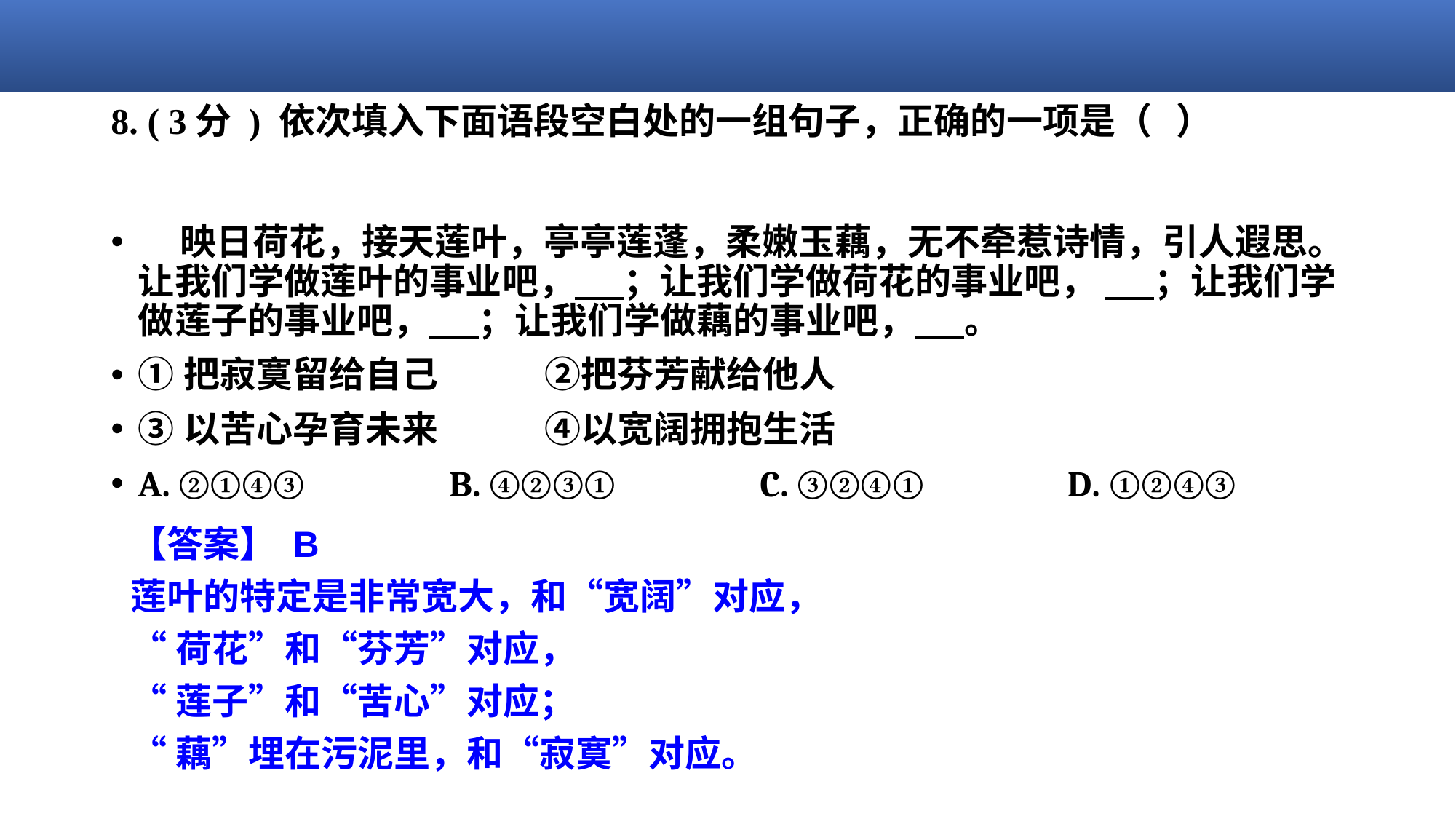

# 8. ( 3分 ) 依次填入下面语段空白处的一组句子，正确的一项是（   ）
    映日荷花，接天莲叶，亭亭莲蓬，柔嫩玉藕，无不牵惹诗情，引人遐思。让我们学做莲叶的事业吧，      ；让我们学做荷花的事业吧，       ；让我们学做莲子的事业吧，      ；让我们学做藕的事业吧，      。
①把寂寞留给自己             ②把芬芳献给他人
③以苦心孕育未来             ④以宽阔拥抱生活
A. ②①④③                  B. ④②③①                  C. ③②④①                  D. ①②④③
【答案】 B
莲叶的特定是非常宽大，和“宽阔”对应，
“荷花”和“芬芳”对应，
“莲子”和“苦心”对应；
“藕”埋在污泥里，和“寂寞”对应。